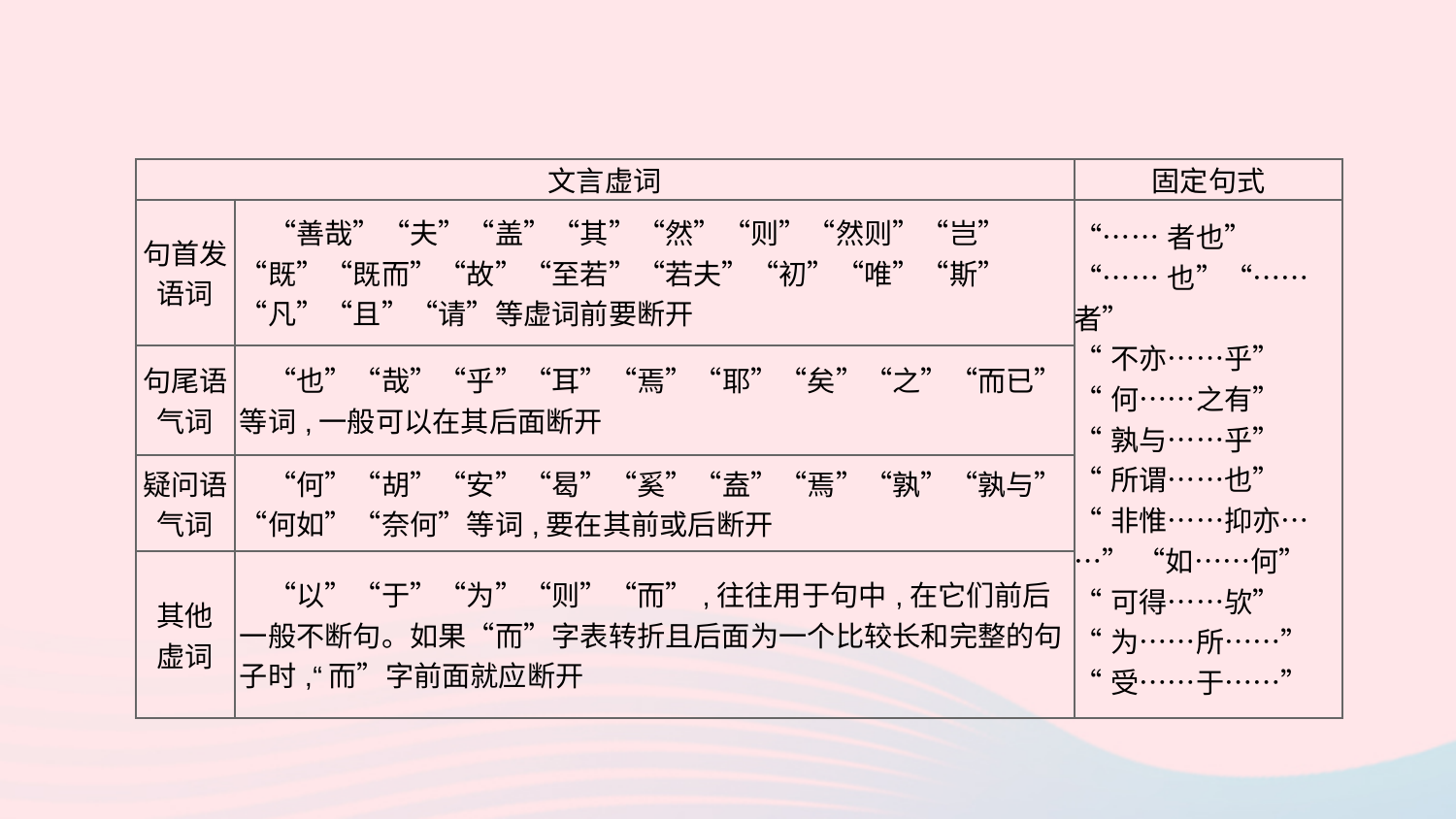

| 文言虚词 |  | 固定句式 |
| --- | --- | --- |
| 句首发 语词 | “善哉”“夫”“盖”“其”“然”“则”“然则”“岂”“既”“既而”“故”“至若”“若夫”“初”“唯”“斯”“凡”“且”“请”等虚词前要断开 | “……者也” “……也”“……者” “不亦……乎” “何……之有” “孰与……乎” “所谓……也” “非惟……抑亦……” “如……何” “可得……欤” “为……所……” “受……于……” |
| 句尾语 气词 | “也”“哉”“乎”“耳”“焉”“耶”“矣”“之”“而已”等词,一般可以在其后面断开 |  |
| 疑问语 气词 | “何”“胡”“安”“曷”“奚”“盍”“焉”“孰”“孰与”“何如”“奈何”等词,要在其前或后断开 |  |
| 其他 虚词 | “以”“于”“为”“则”“而”,往往用于句中,在它们前后一般不断句。如果“而”字表转折且后面为一个比较长和完整的句子时,“而”字前面就应断开 |  |